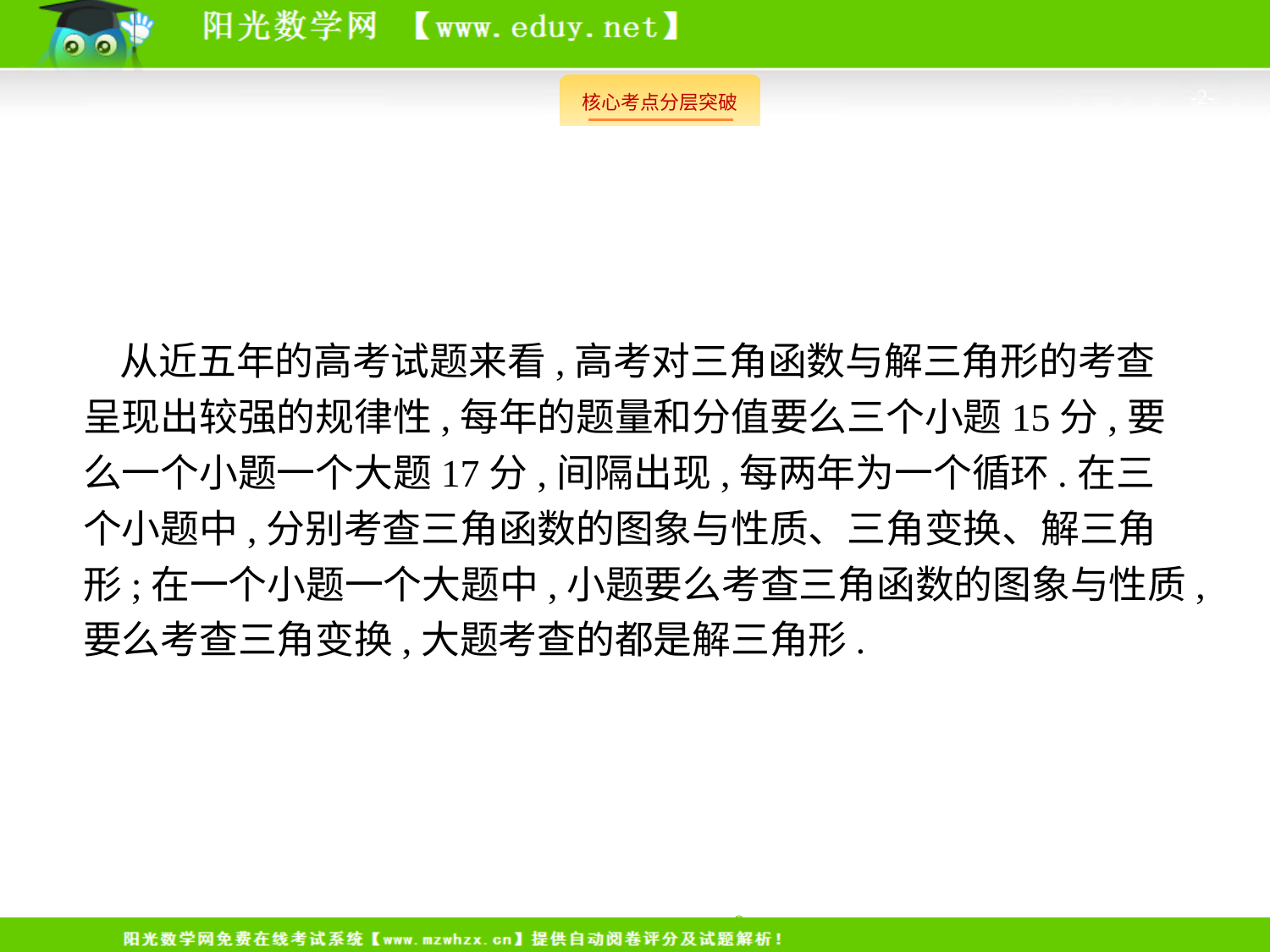

-2-
从近五年的高考试题来看,高考对三角函数与解三角形的考查呈现出较强的规律性,每年的题量和分值要么三个小题15分,要么一个小题一个大题17分,间隔出现,每两年为一个循环.在三个小题中,分别考查三角函数的图象与性质、三角变换、解三角形;在一个小题一个大题中,小题要么考查三角函数的图象与性质,要么考查三角变换,大题考查的都是解三角形.